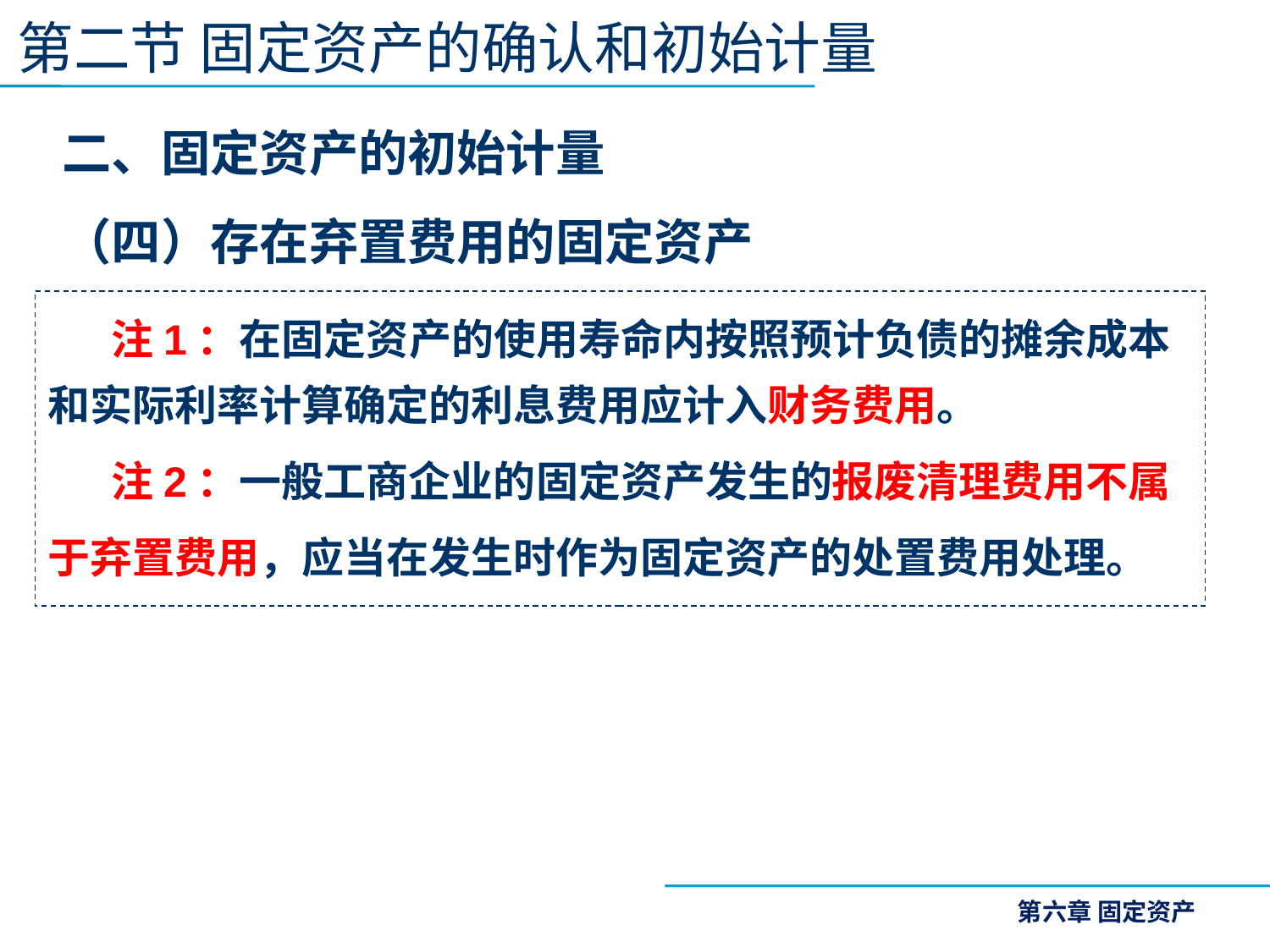

第二节 固定资产的确认和初始计量
二、固定资产的初始计量
（四）存在弃置费用的固定资产

注1：在固定资产的使用寿命内按照预计负债的摊余成本和实际利率计算确定的利息费用应计入财务费用。
注2：一般工商企业的固定资产发生的报废清理费用不属于弃置费用，应当在发生时作为固定资产的处置费用处理。